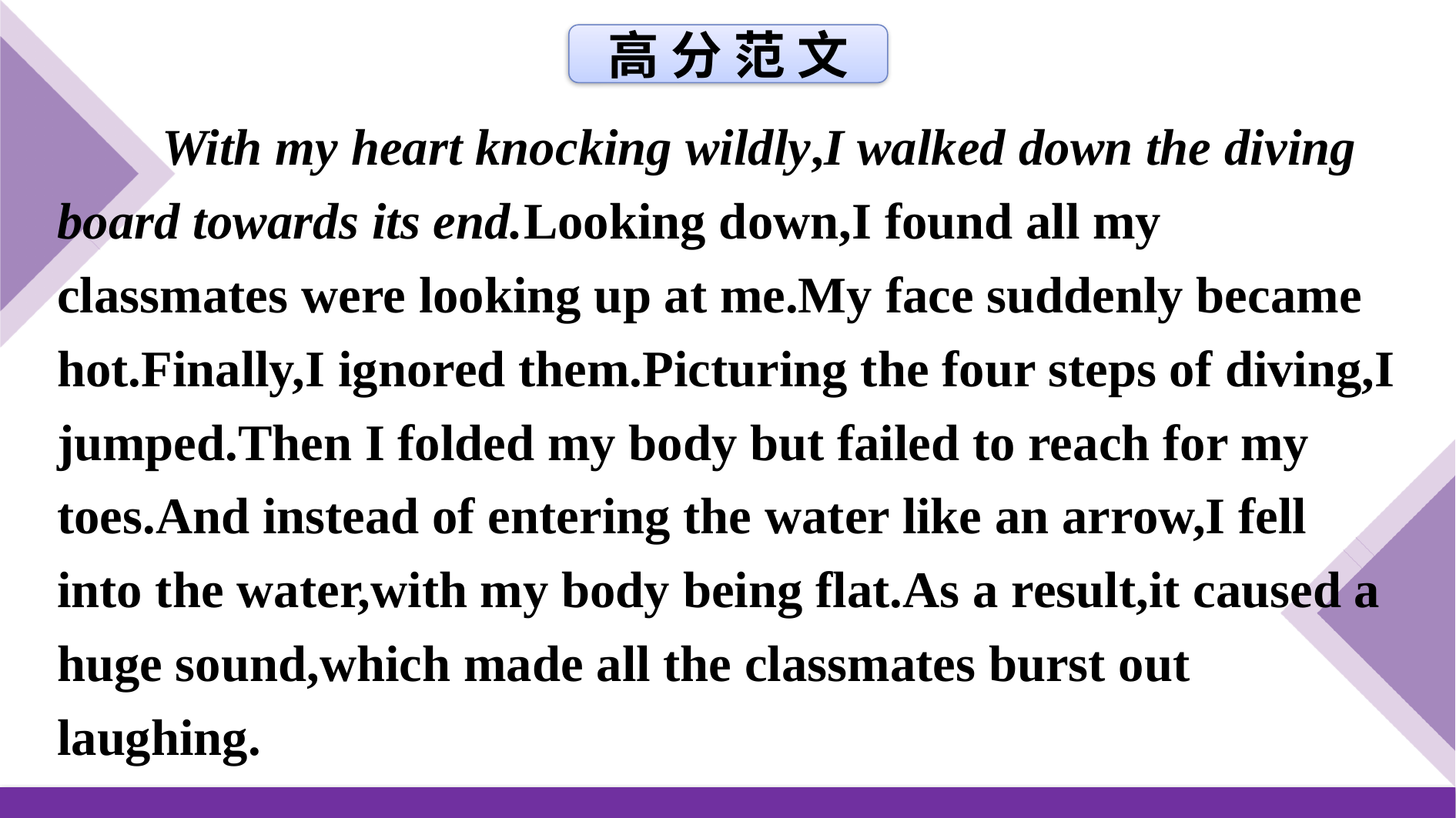

高 分 范 文
With my heart knocking wildly,I walked down the diving board towards its end.Looking down,I found all my classmates were looking up at me.My face suddenly became hot.Finally,I ignored them.Picturing the four steps of diving,I jumped.Then I folded my body but failed to reach for my toes.And instead of entering the water like an arrow,I fell into the water,with my body being flat.As a result,it caused a huge sound,which made all the classmates burst out laughing.